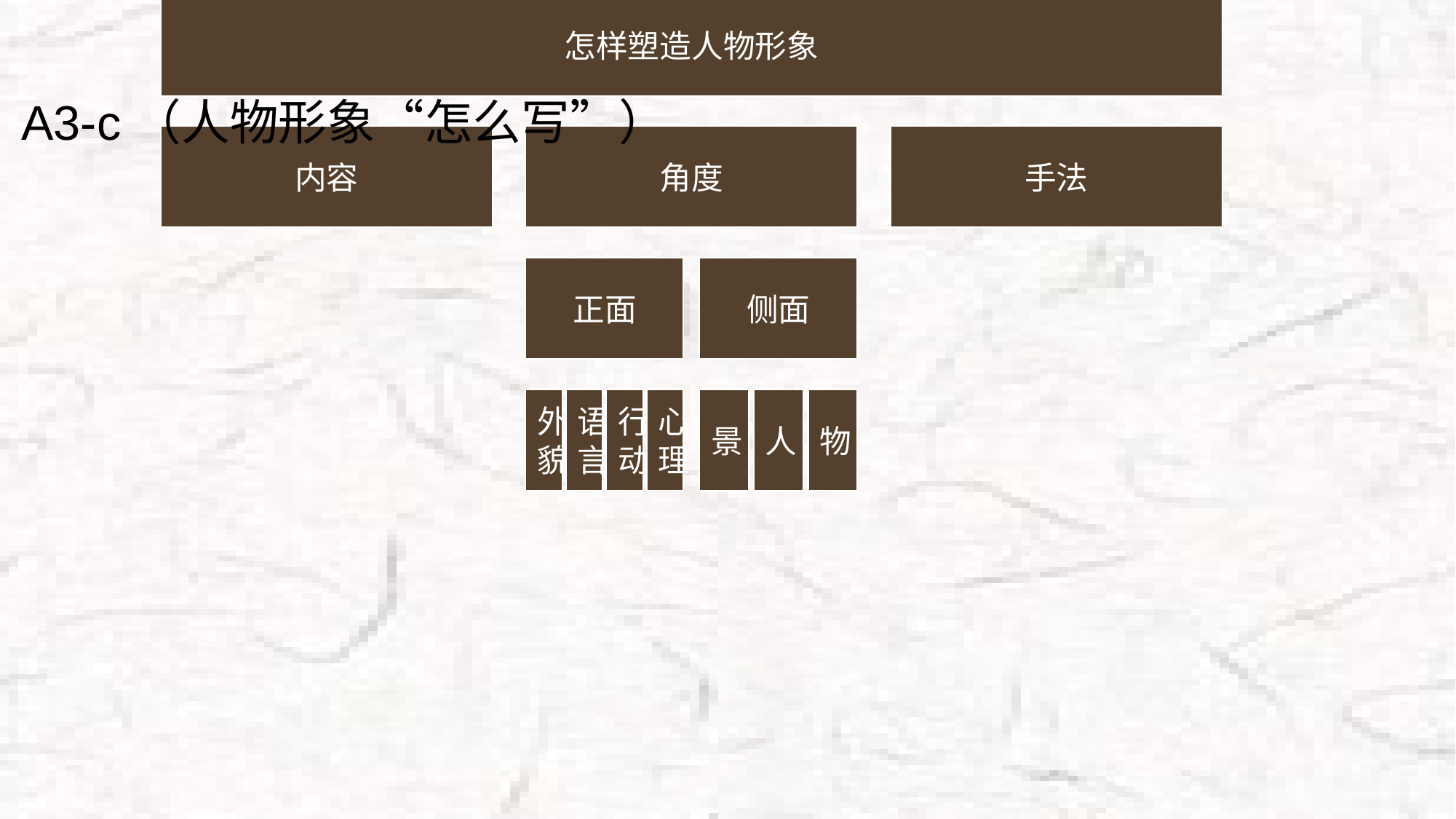

怎样塑造人物形象
内容
角度
正面
侧面
景
人
物
手法
A3-c（人物形象“怎么写”）